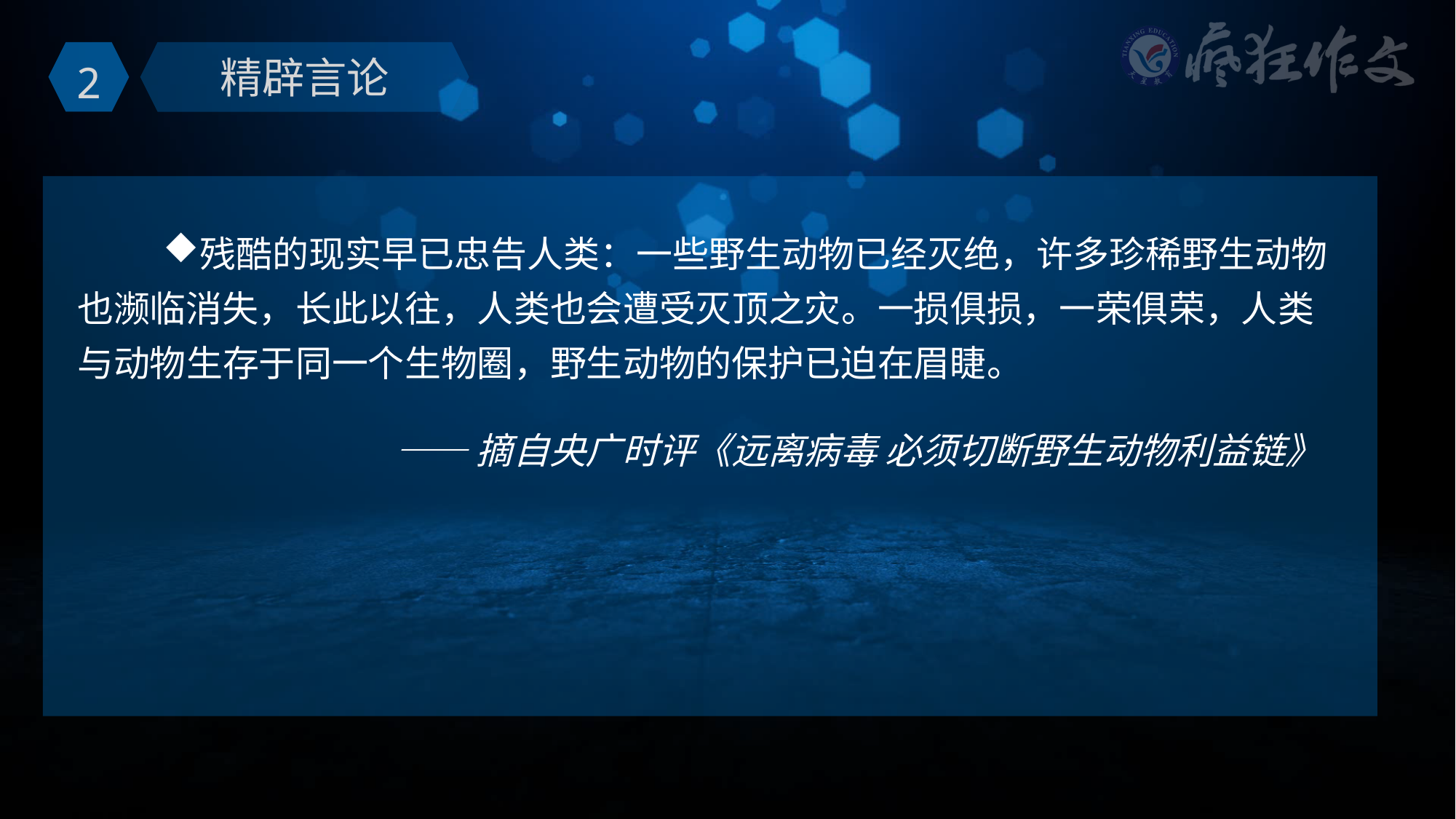

2
精辟言论

残酷的现实早已忠告人类：一些野生动物已经灭绝，许多珍稀野生动物也濒临消失，长此以往，人类也会遭受灭顶之灾。一损俱损，一荣俱荣，人类与动物生存于同一个生物圈，野生动物的保护已迫在眉睫。

——摘自央广时评《远离病毒 必须切断野生动物利益链》